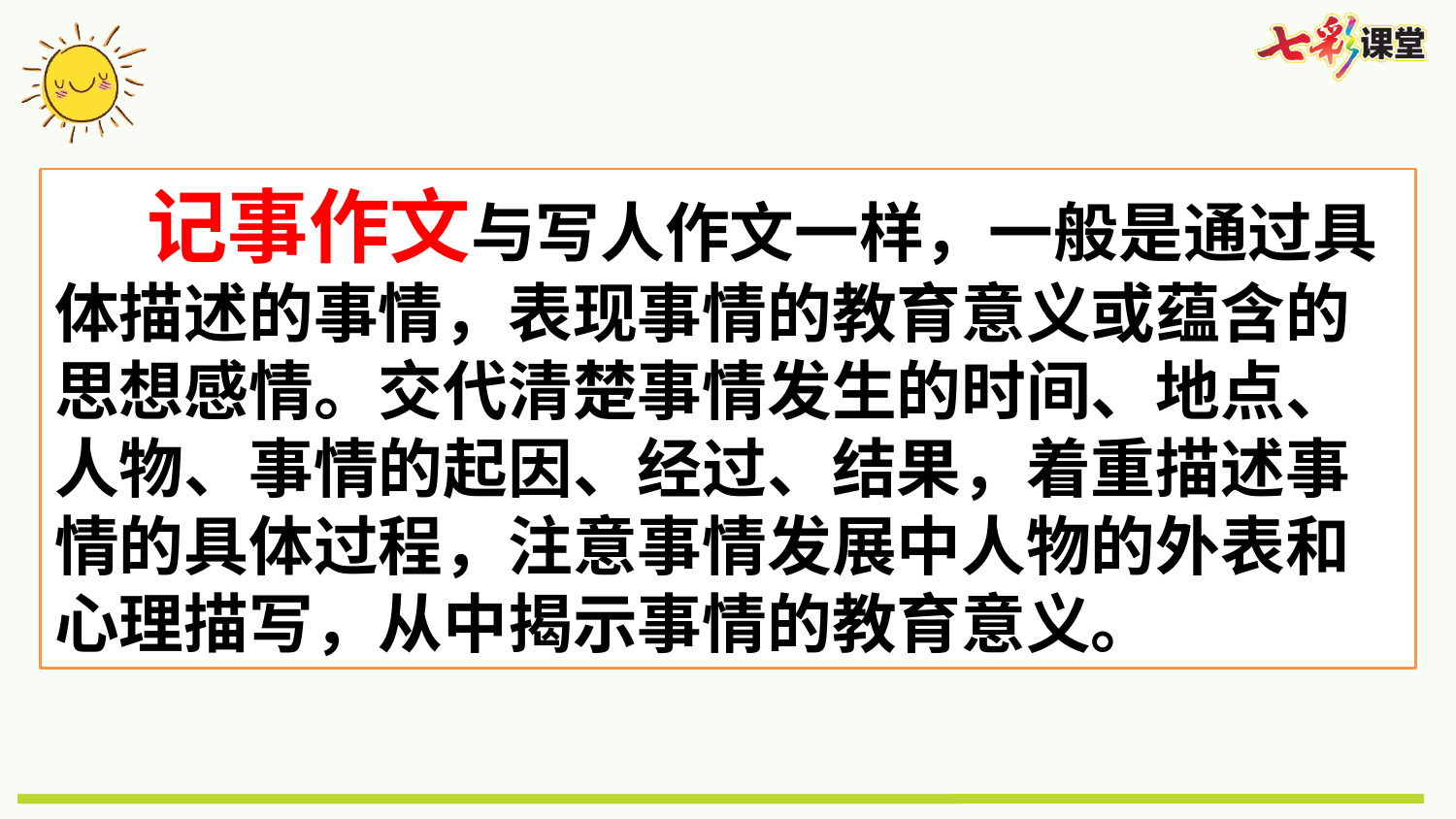

记事作文与写人作文一样，一般是通过具体描述的事情，表现事情的教育意义或蕴含的思想感情。交代清楚事情发生的时间、地点、人物、事情的起因、经过、结果，着重描述事情的具体过程，注意事情发展中人物的外表和心理描写，从中揭示事情的教育意义。